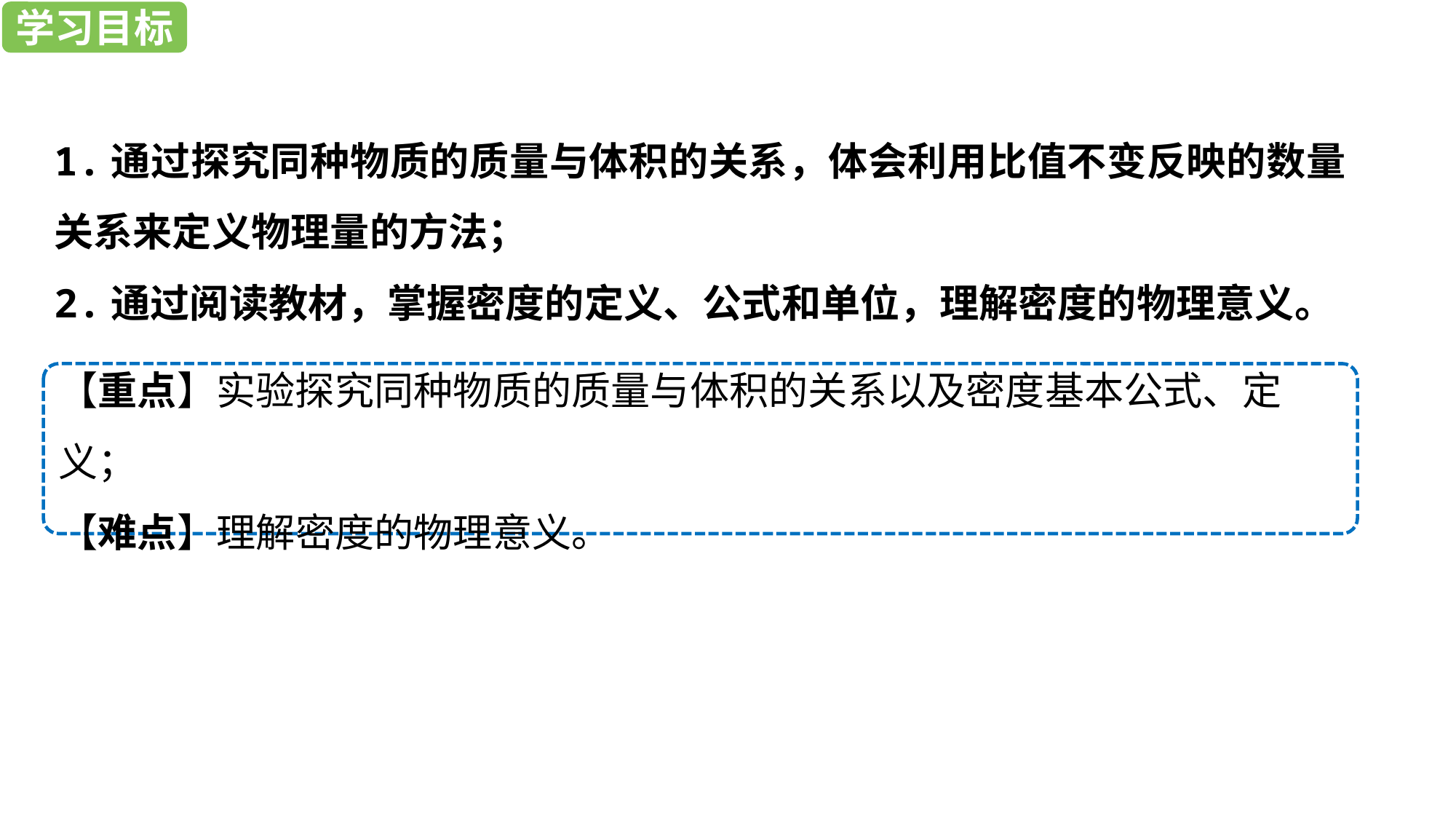

学习目标
学习目标
1.通过探究同种物质的质量与体积的关系，体会利用比值不变反映的数量关系来定义物理量的方法；
2.通过阅读教材，掌握密度的定义、公式和单位，理解密度的物理意义。
【重点】实验探究同种物质的质量与体积的关系以及密度基本公式、定义；
【难点】理解密度的物理意义。